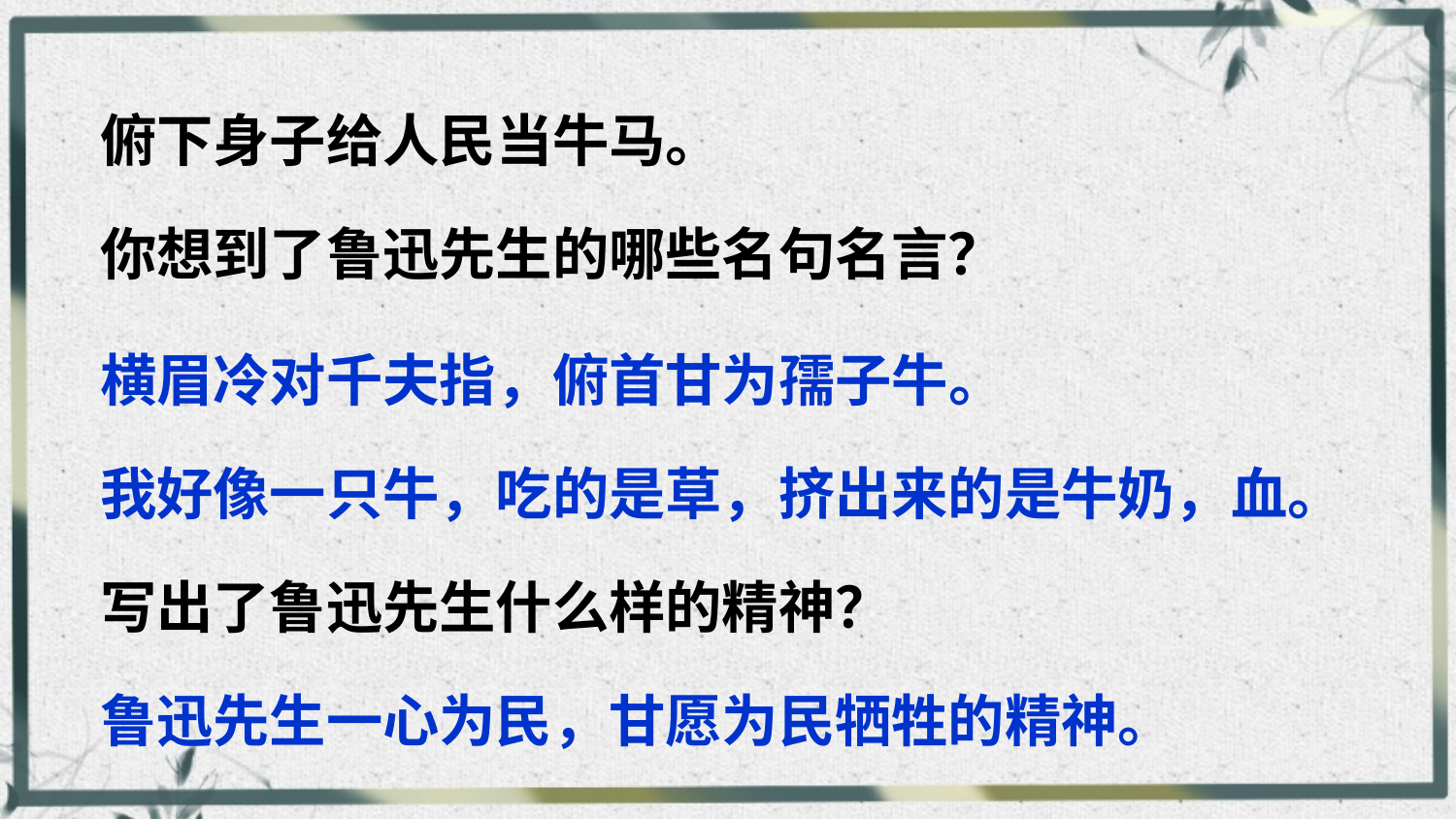

俯下身子给人民当牛马。
你想到了鲁迅先生的哪些名句名言？
横眉冷对千夫指，俯首甘为孺子牛。
我好像一只牛，吃的是草，挤出来的是牛奶，血。
写出了鲁迅先生什么样的精神？
鲁迅先生一心为民，甘愿为民牺牲的精神。